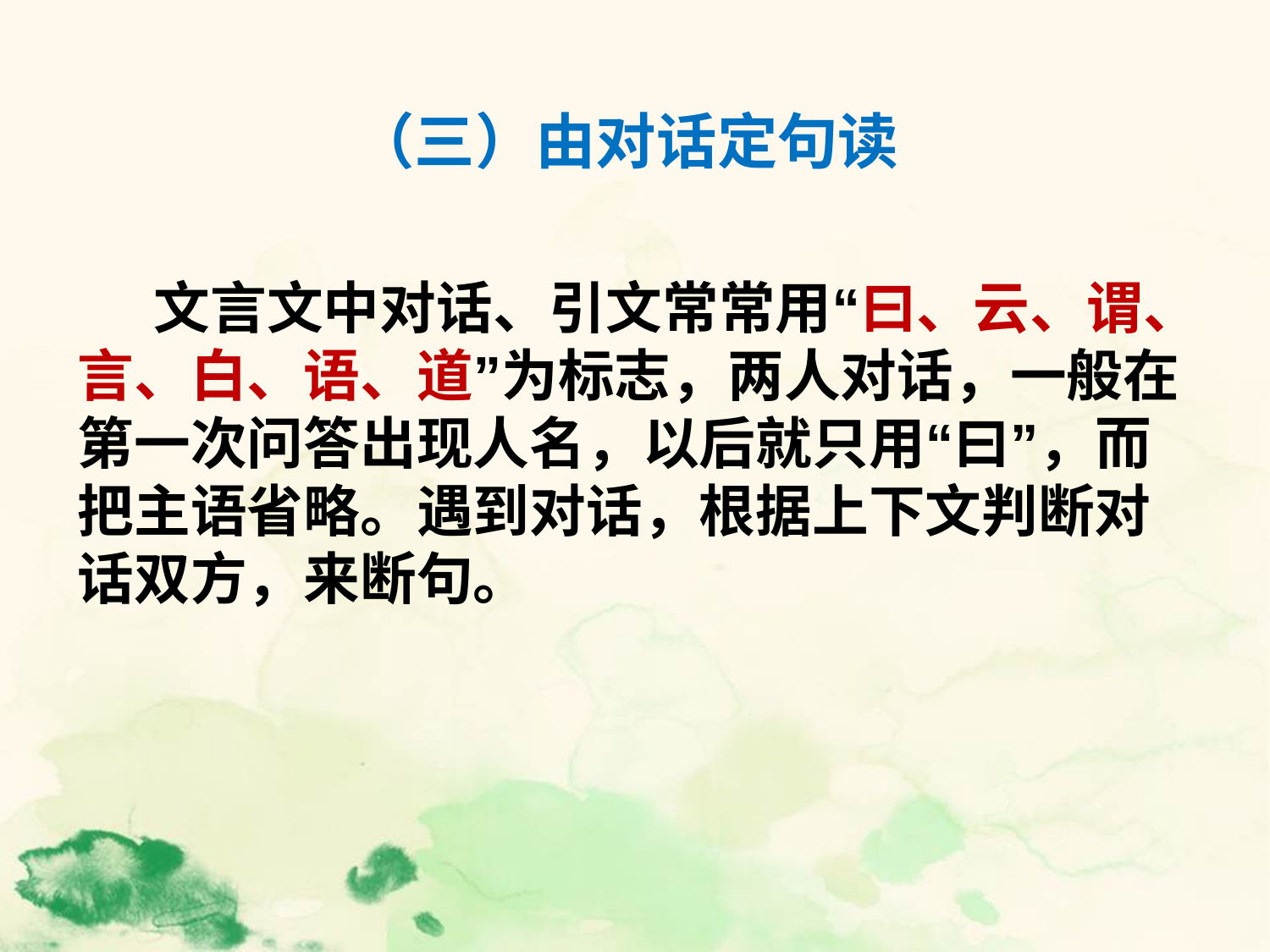

# （三）由对话定句读
    文言文中对话、引文常常用“曰、云、谓、言、白、语、道”为标志，两人对话，一般在第一次问答出现人名，以后就只用“曰”，而把主语省略。遇到对话，根据上下文判断对话双方，来断句。